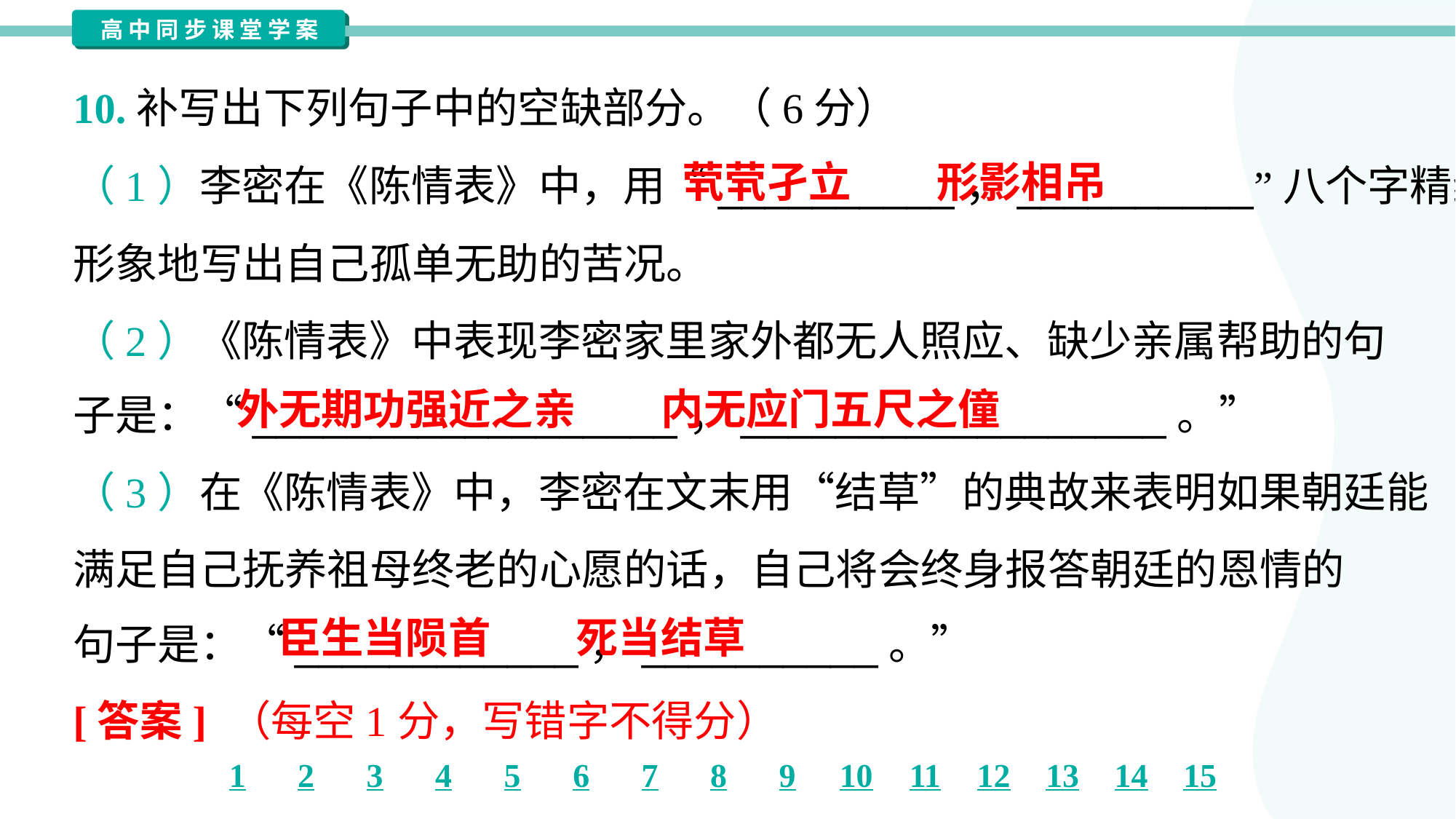

10.补写出下列句子中的空缺部分。（6分）
茕茕孑立
形影相吊
（1）李密在《陈情表》中，用“__________，__________”八个字精练、
形象地写出自己孤单无助的苦况。
（2）《陈情表》中表现李密家里家外都无人照应、缺少亲属帮助的句
子是：“__________________，__________________。”
外无期功强近之亲
内无应门五尺之僮
（3）在《陈情表》中，李密在文末用“结草”的典故来表明如果朝廷能
满足自己抚养祖母终老的心愿的话，自己将会终身报答朝廷的恩情的
句子是：“____________，__________。”
臣生当陨首
死当结草
[答案] （每空1分，写错字不得分）